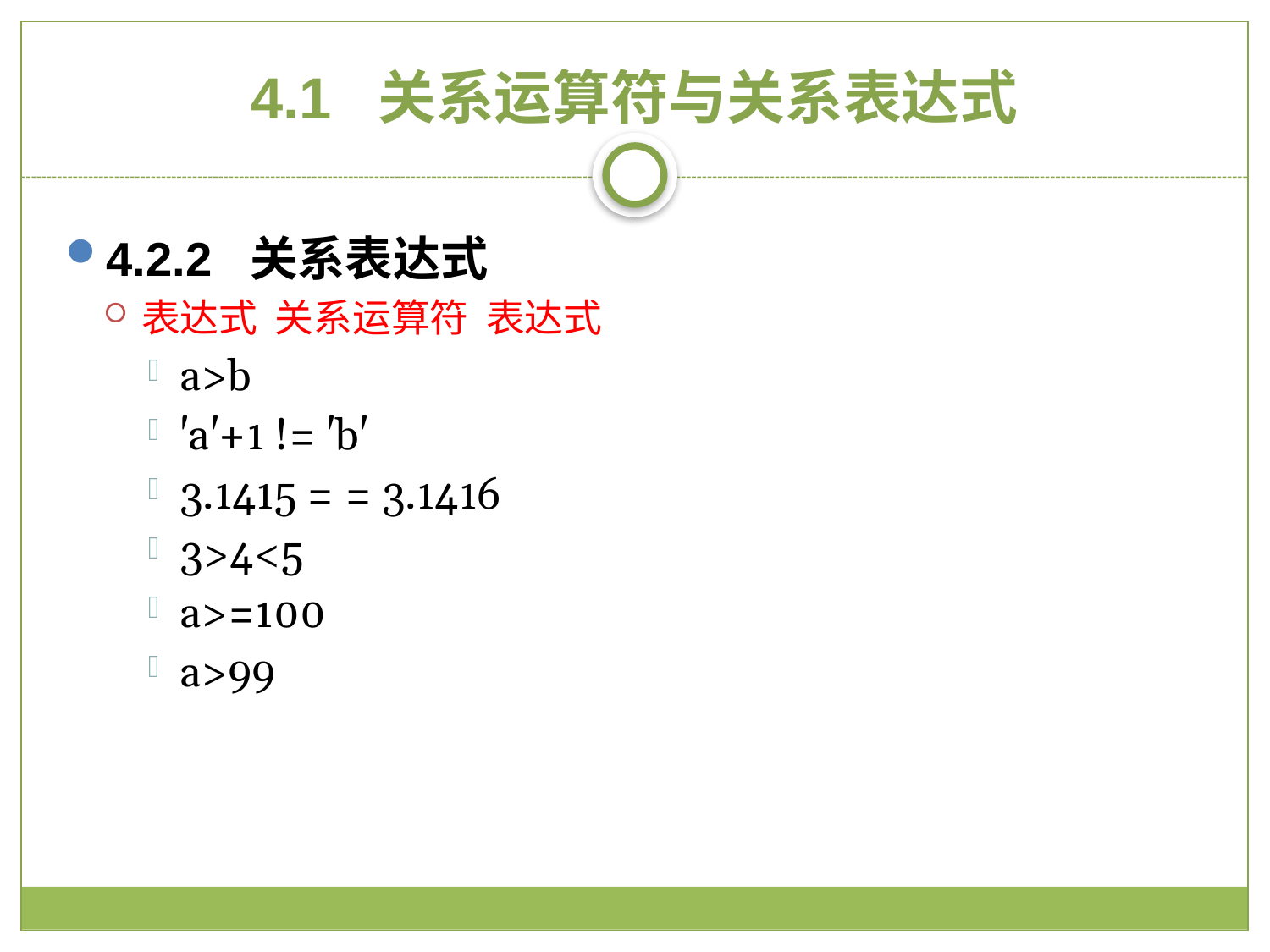

# 4.1  关系运算符与关系表达式
4.2.2  关系表达式
表达式  关系运算符  表达式
a>b
'a'+1 != 'b'
3.1415 = = 3.1416
3>4<5
a>=100
a>99